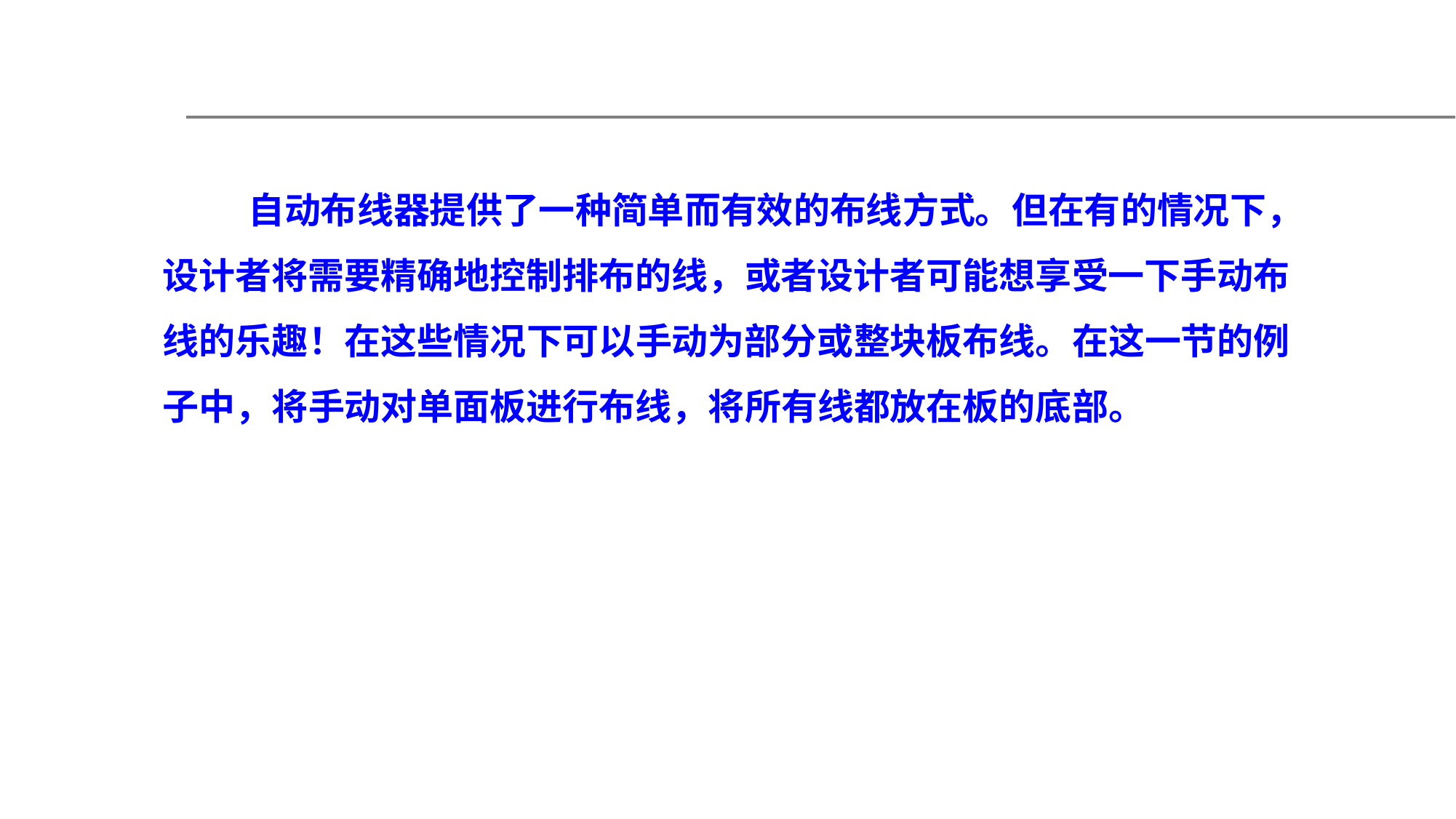

自动布线器提供了一种简单而有效的布线方式。但在有的情况下，设计者将需要精确地控制排布的线，或者设计者可能想享受一下手动布线的乐趣！在这些情况下可以手动为部分或整块板布线。在这一节的例子中，将手动对单面板进行布线，将所有线都放在板的底部。